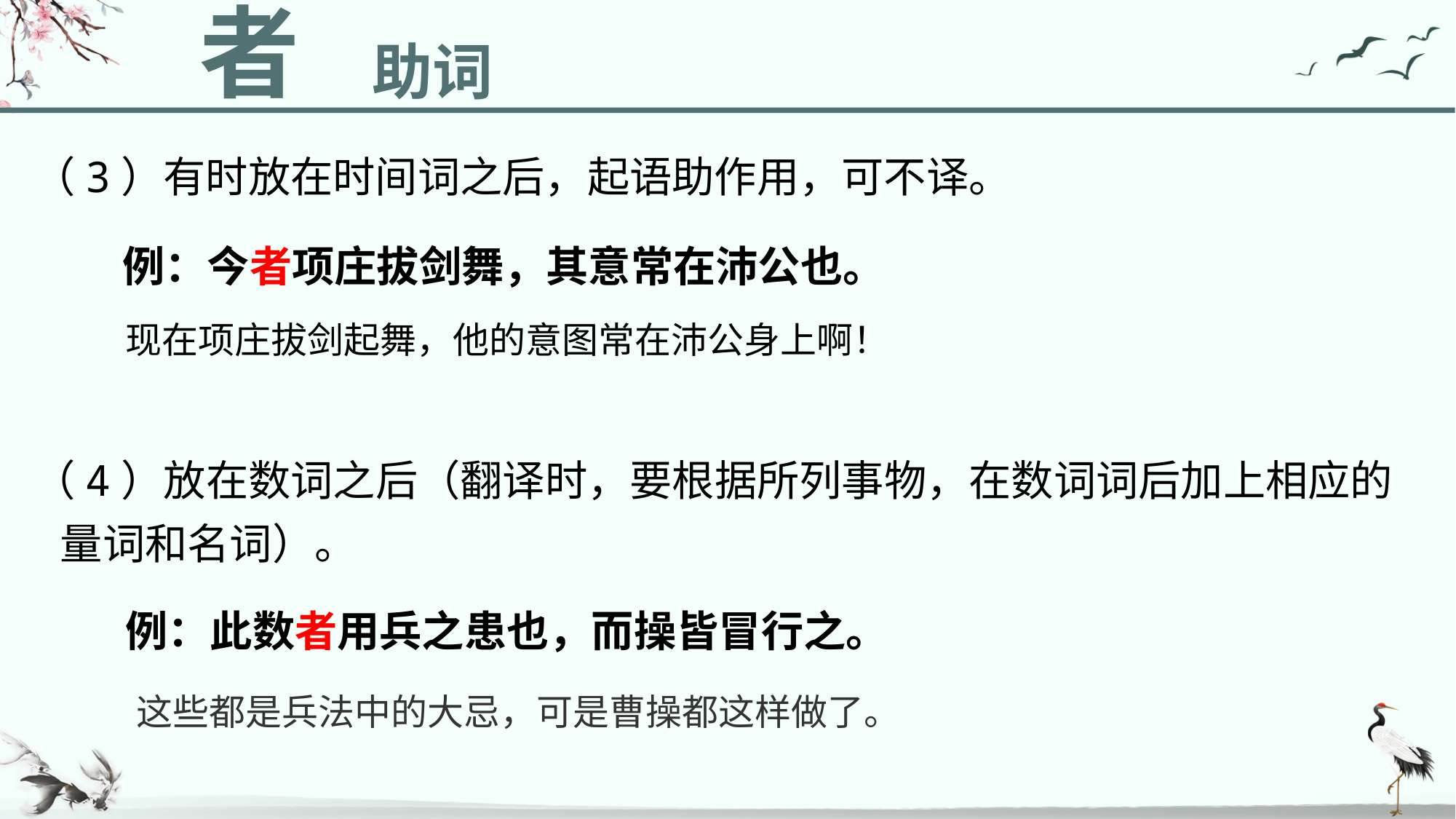

者

助词
（3）有时放在时间词之后，起语助作用，可不译。
例：今者项庄拔剑舞，其意常在沛公也。
现在项庄拔剑起舞，他的意图常在沛公身上啊！
（4）放在数词之后（翻译时，要根据所列事物，在数词词后加上相应的量词和名词）。

例：此数者用兵之患也，而操皆冒行之。
这些都是兵法中的大忌，可是曹操都这样做了。